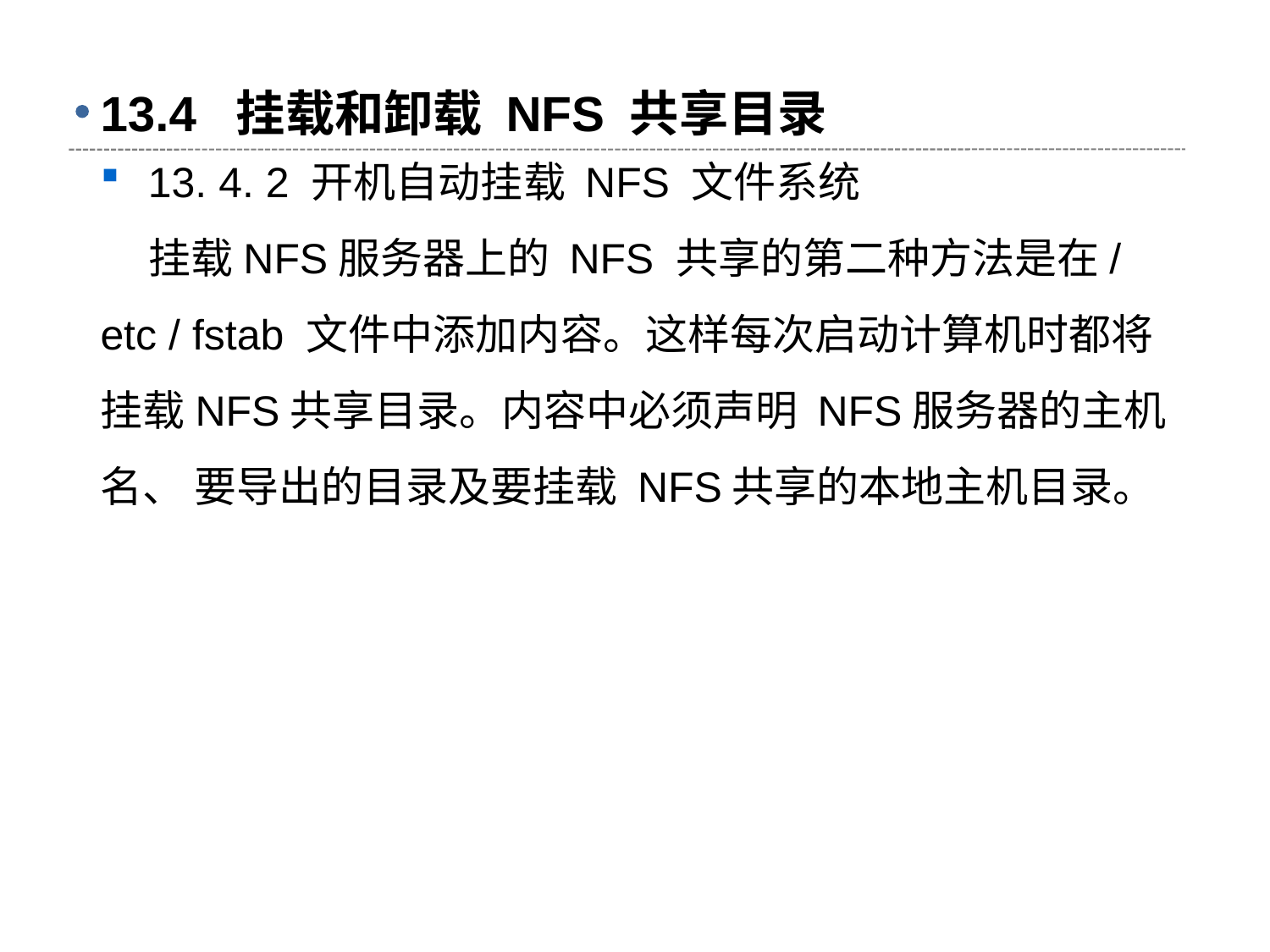

# 13.4  挂载和卸载 NFS 共享目录

13. 4. 2 开机自动挂载 NFS 文件系统
    挂载NFS服务器上的 NFS 共享的第二种方法是在/ etc / fstab 文件中添加内容。这样每次启动计算机时都将挂载NFS共享目录。内容中必须声明 NFS服务器的主机名、 要导出的目录及要挂载 NFS共享的本地主机目录。